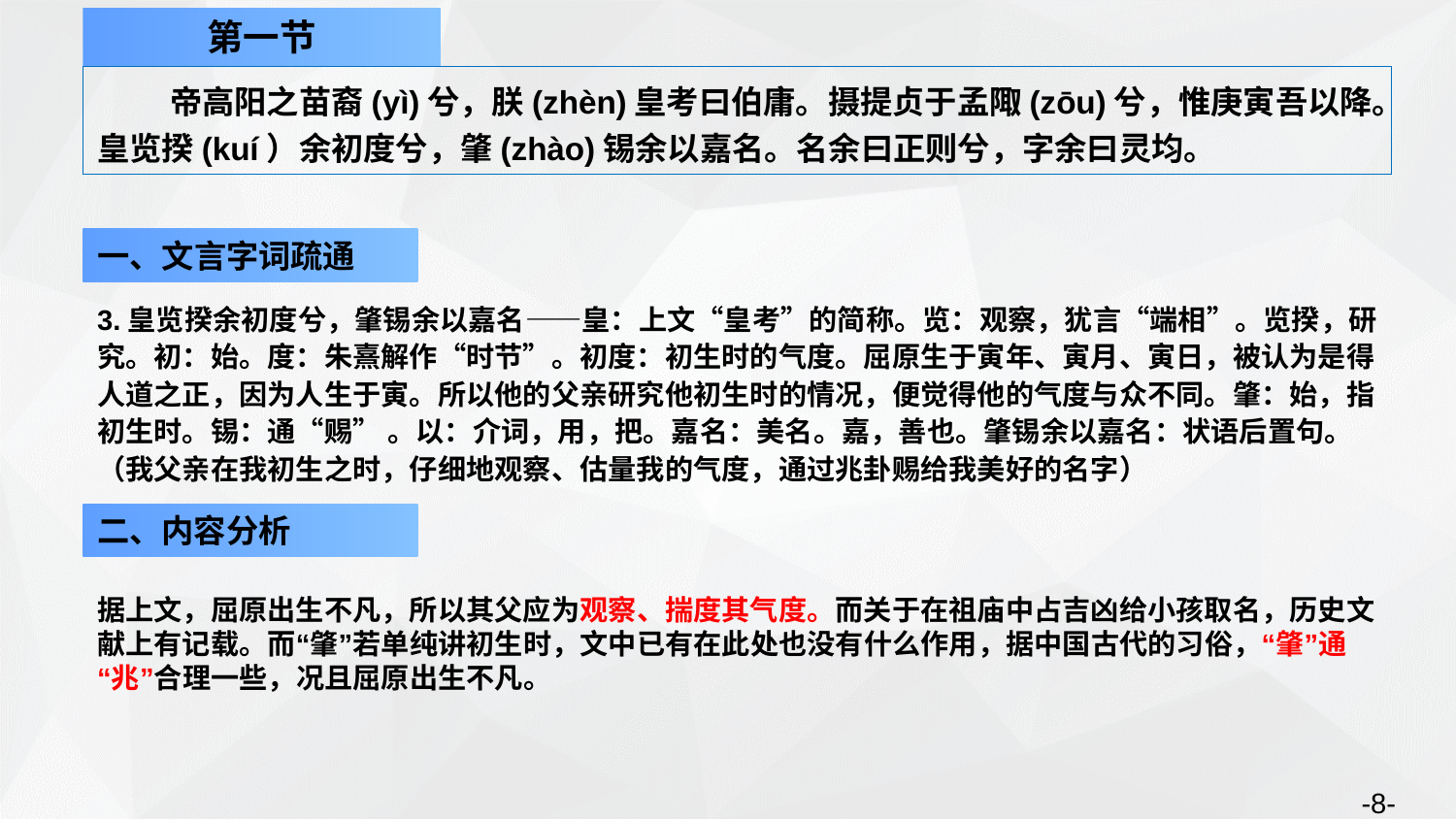

第一节
帝高阳之苗裔(yì)兮，朕(zhèn)皇考曰伯庸。摄提贞于孟陬(zōu)兮，惟庚寅吾以降。皇览揆(kuí）余初度兮，肇(zhào)锡余以嘉名。名余曰正则兮，字余曰灵均。
一、文言字词疏通
3.皇览揆余初度兮，肇锡余以嘉名——皇：上文“皇考”的简称。览：观察，犹言“端相”。览揆，研究。初：始。度：朱熹解作“时节”。初度：初生时的气度。屈原生于寅年、寅月、寅日，被认为是得人道之正，因为人生于寅。所以他的父亲研究他初生时的情况，便觉得他的气度与众不同。肇：始，指初生时。锡：通“赐” 。以：介词，用，把。嘉名：美名。嘉，善也。肇锡余以嘉名：状语后置句。（我父亲在我初生之时，仔细地观察、估量我的气度，通过兆卦赐给我美好的名字）
二、内容分析
据上文，屈原出生不凡，所以其父应为观察、揣度其气度。而关于在祖庙中占吉凶给小孩取名，历史文献上有记载。而“肇”若单纯讲初生时，文中已有在此处也没有什么作用，据中国古代的习俗，“肇”通“兆”合理一些，况且屈原出生不凡。
-8-